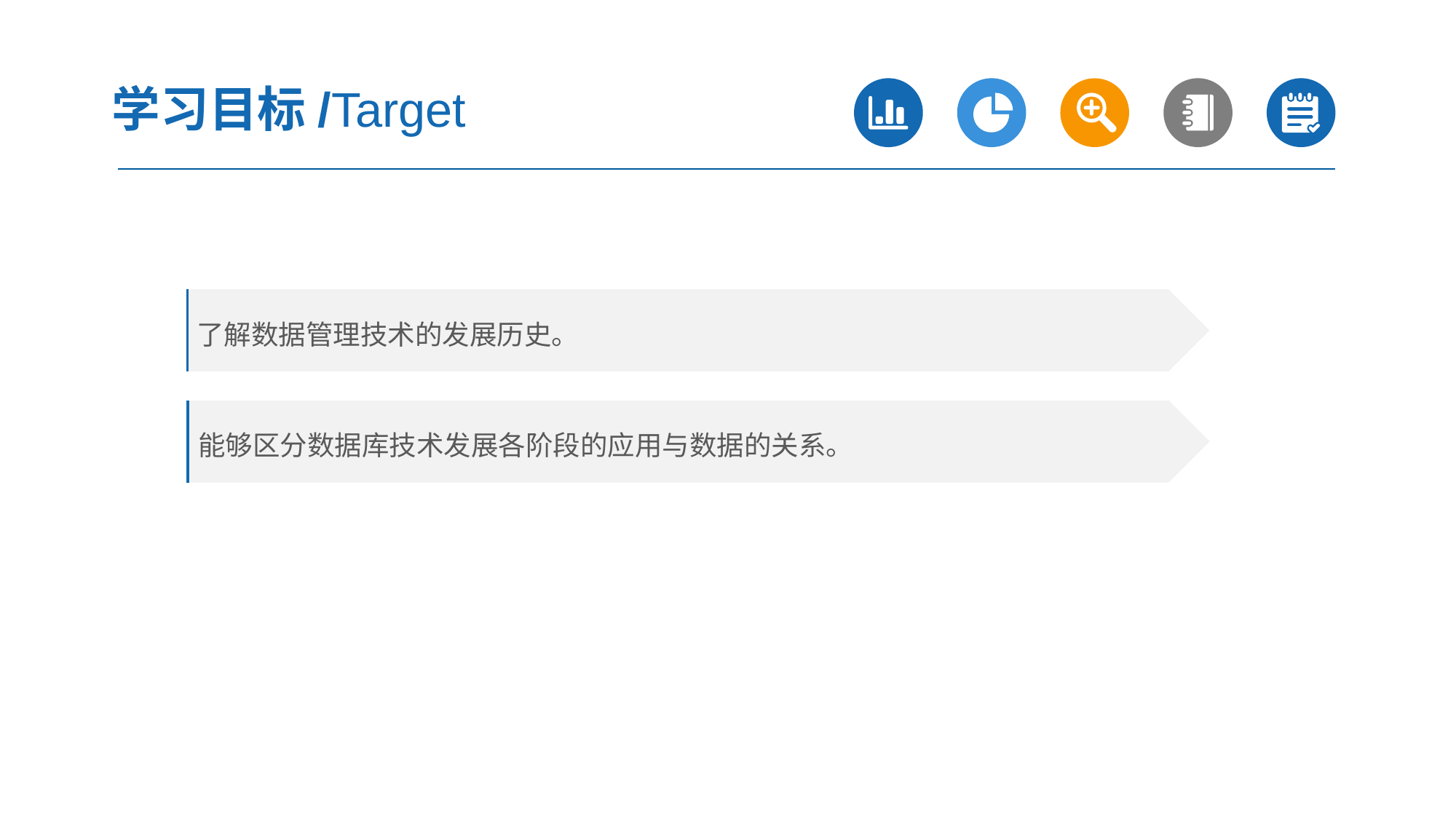

学习目标/Target
了解数据管理技术的发展历史。

能够区分数据库技术发展各阶段的应用与数据的关系。